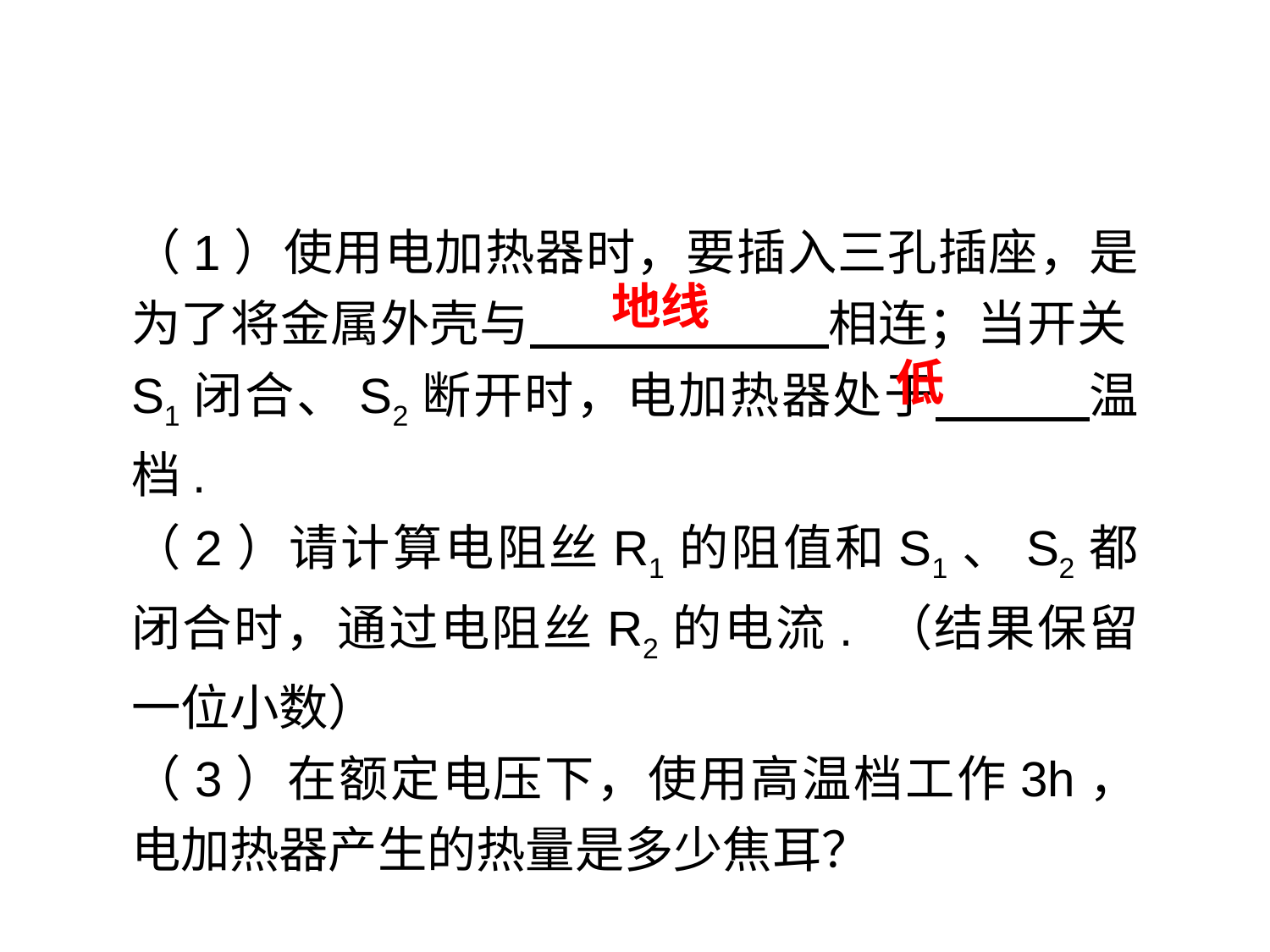

（1）使用电加热器时，要插入三孔插座，是为了将金属外壳与　　　　　　相连；当开关S1闭合、S2断开时，电加热器处于　　　温档.
（2）请计算电阻丝R1的阻值和S1、S2都闭合时，通过电阻丝R2的电流. （结果保留一位小数）
（3）在额定电压下，使用高温档工作3h，电加热器产生的热量是多少焦耳？

地线
低